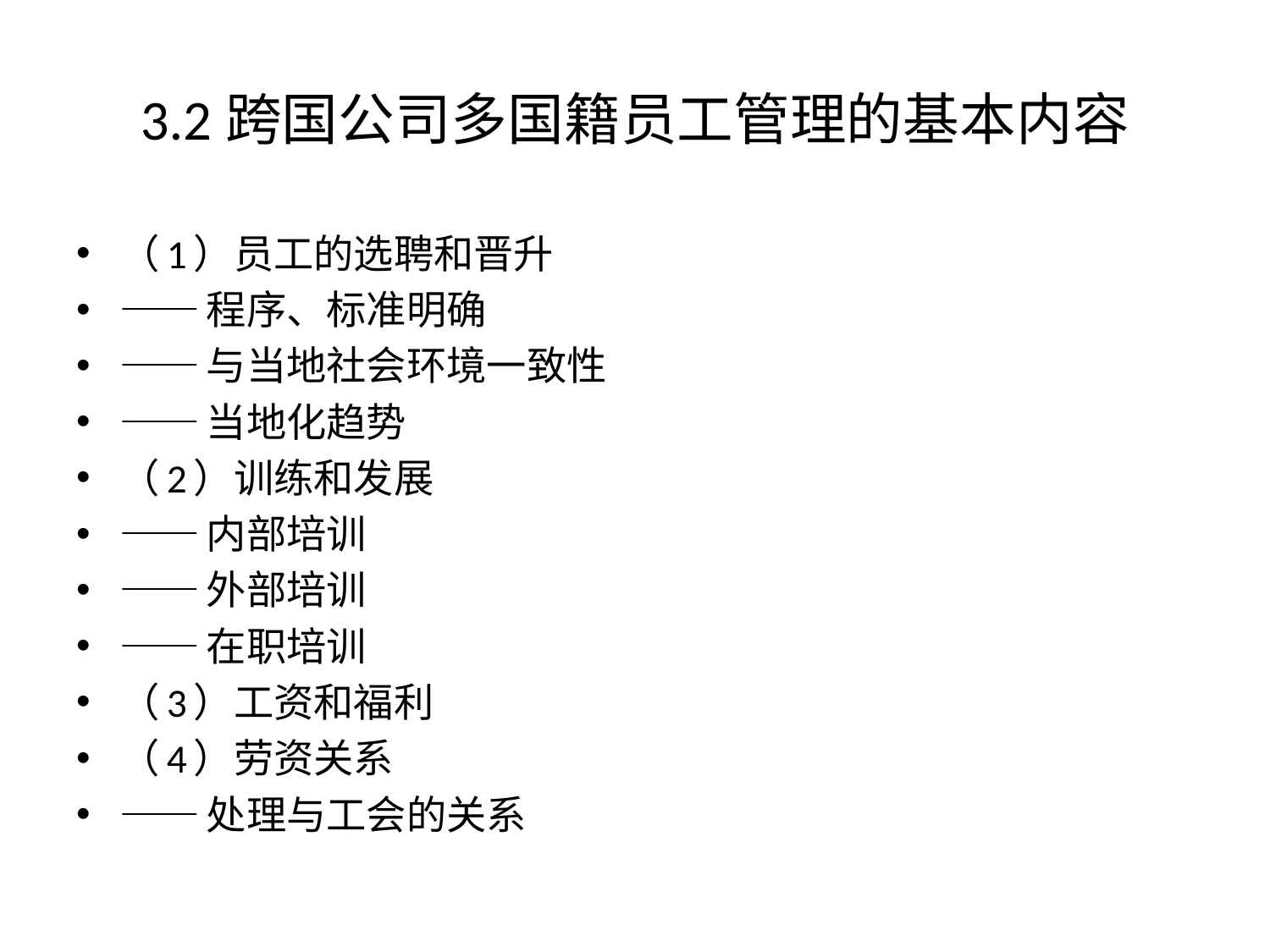

# 3.2跨国公司多国籍员工管理的基本内容
（1）员工的选聘和晋升
——程序、标准明确
——与当地社会环境一致性
——当地化趋势
（2）训练和发展
——内部培训
——外部培训
——在职培训
（3）工资和福利
（4）劳资关系
——处理与工会的关系